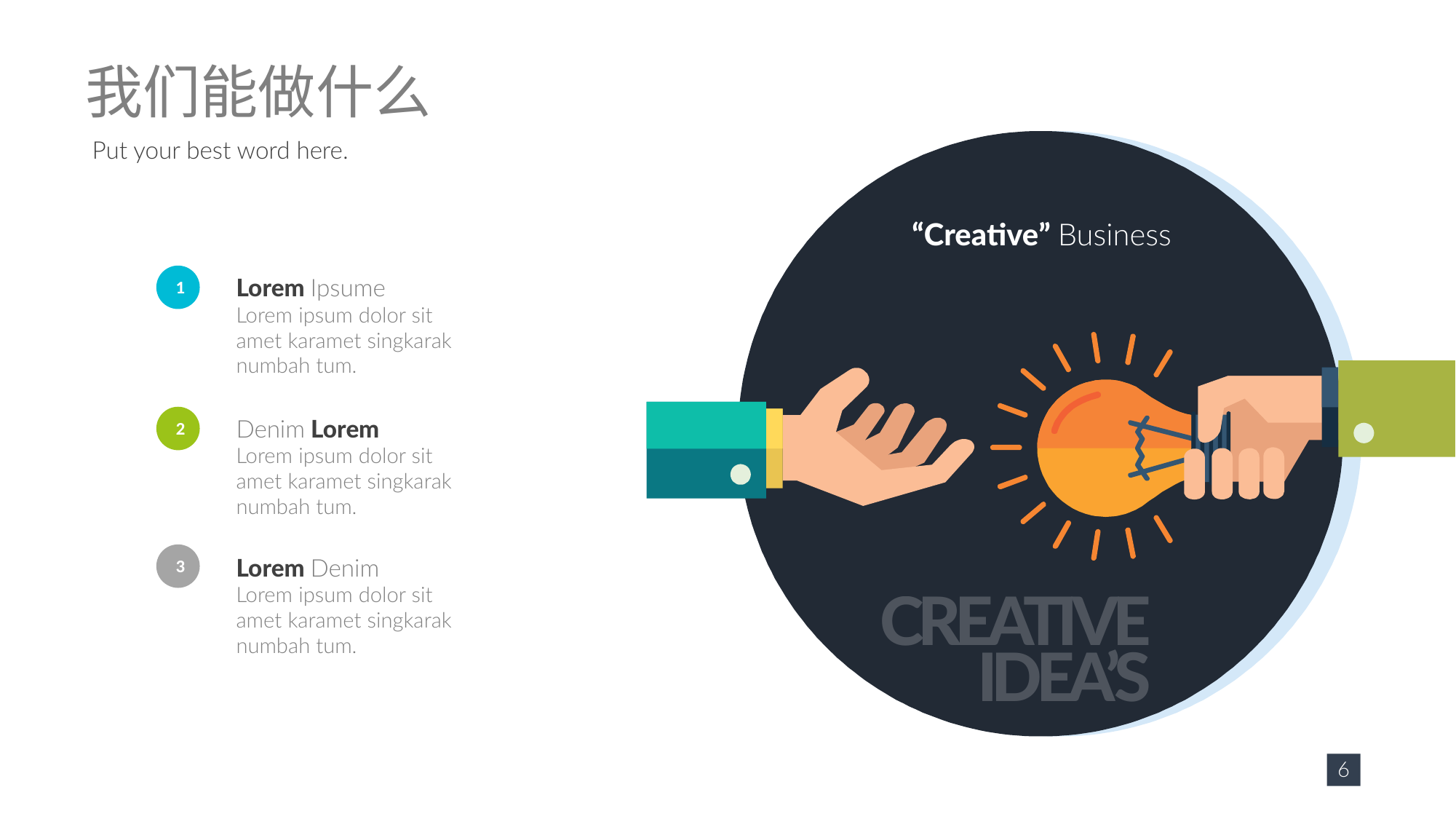

我们能做什么
Put your best word here.

“Creative” Business
CREATIVE
IDEA’S
Lorem Ipsume
Lorem ipsum dolor sit amet karamet singkarak numbah tum.

1
Denim Lorem
Lorem ipsum dolor sit amet karamet singkarak numbah tum.

2
Lorem Denim
Lorem ipsum dolor sit amet karamet singkarak numbah tum.

3
6